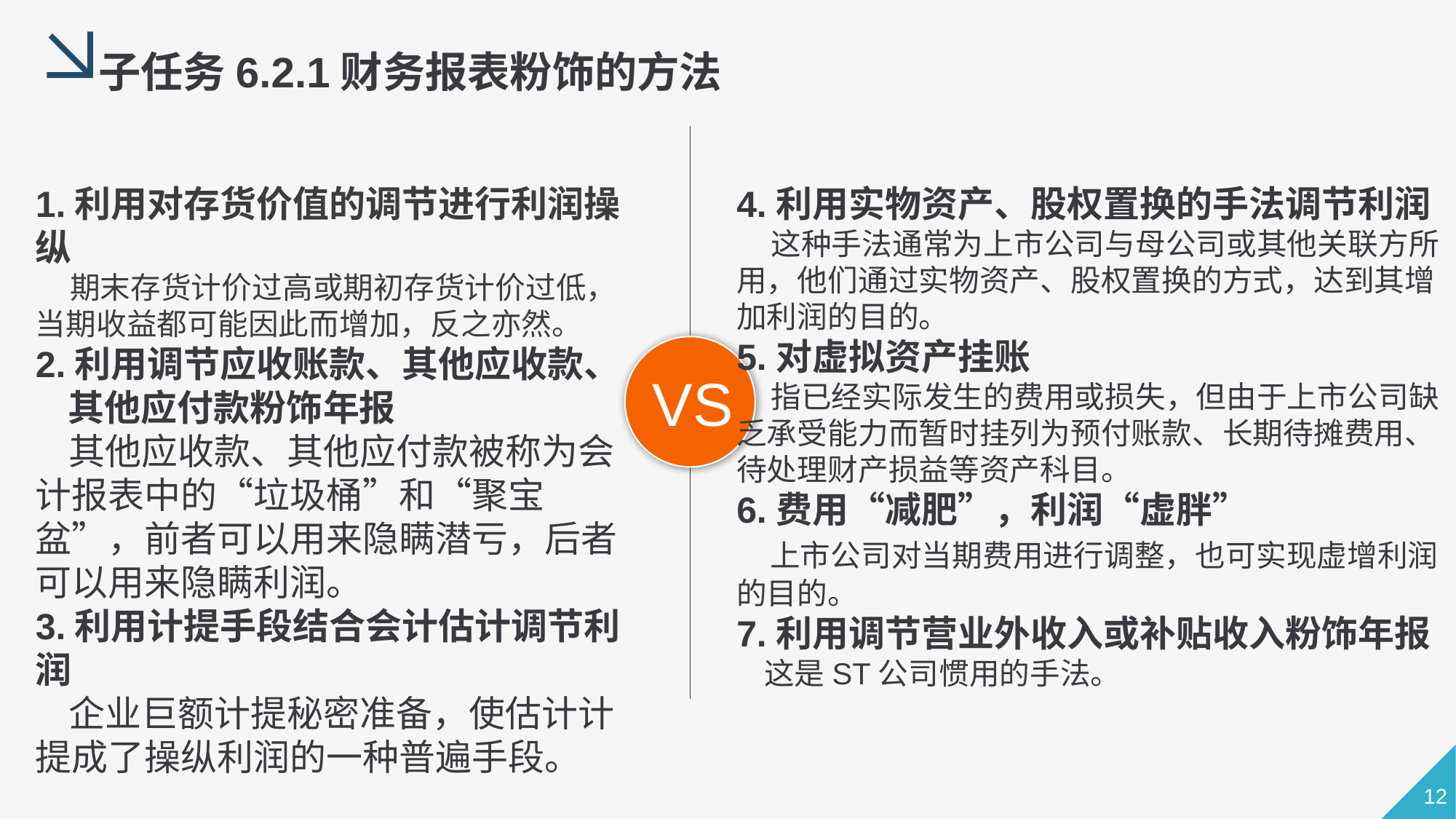

子任务6.2.1财务报表粉饰的方法
1.利用对存货价值的调节进行利润操纵
    期末存货计价过高或期初存货计价过低，当期收益都可能因此而增加，反之亦然。
2.利用调节应收账款、其他应收款、     其他应付款粉饰年报
   其他应收款、其他应付款被称为会计报表中的“垃圾桶”和“聚宝盆”，前者可以用来隐瞒潜亏，后者可以用来隐瞒利润。
3.利用计提手段结合会计估计调节利润
   企业巨额计提秘密准备，使估计计提成了操纵利润的一种普遍手段。
4.利用实物资产、股权置换的手法调节利润
    这种手法通常为上市公司与母公司或其他关联方所用，他们通过实物资产、股权置换的方式，达到其增加利润的目的。
5.对虚拟资产挂账
    指已经实际发生的费用或损失，但由于上市公司缺乏承受能力而暂时挂列为预付账款、长期待摊费用、待处理财产损益等资产科目。
6.费用“减肥”，利润“虚胖”
   上市公司对当期费用进行调整，也可实现虚增利润的目的。
7.利用调节营业外收入或补贴收入粉饰年报
   这是ST公司惯用的手法。

VS